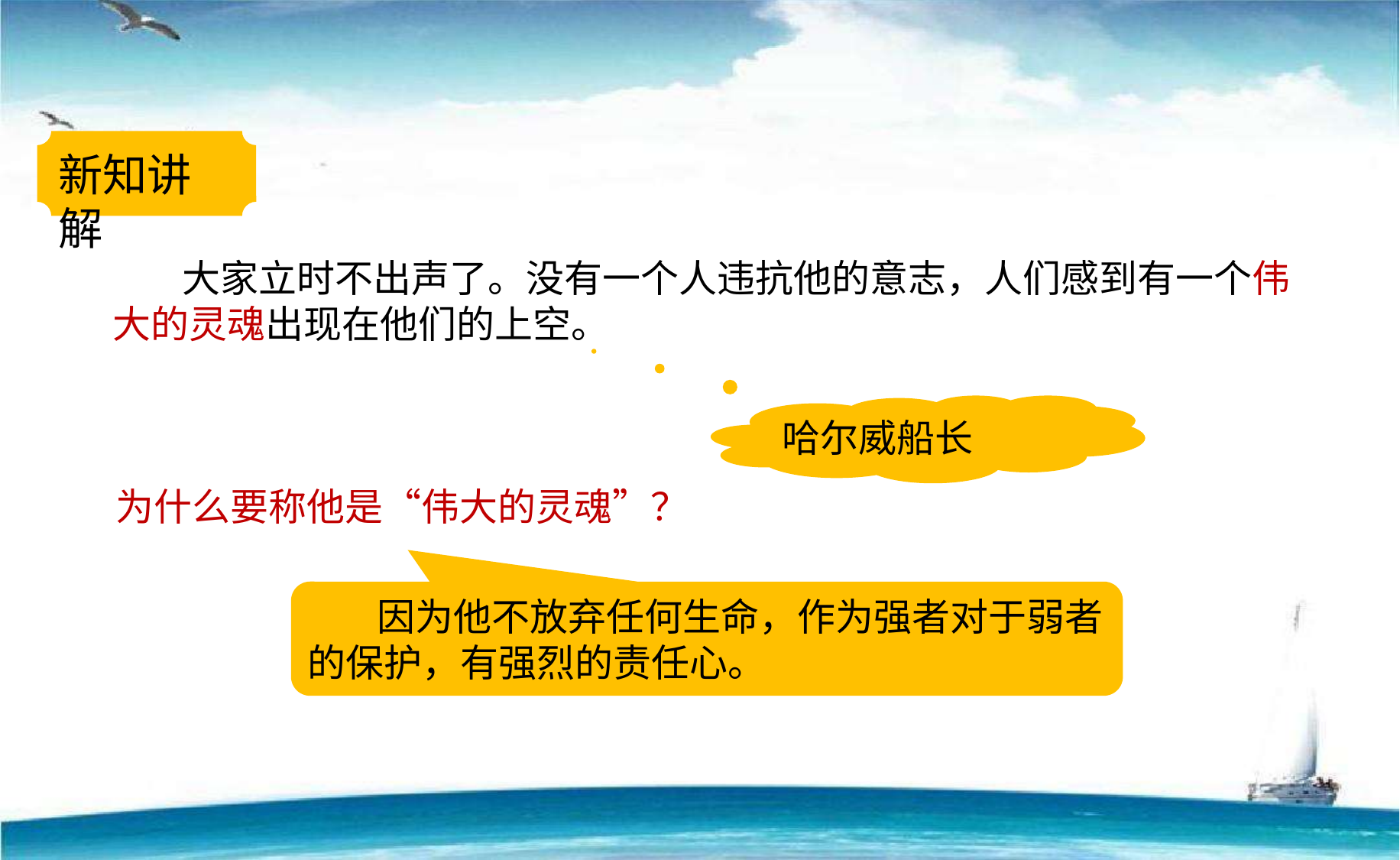

新知讲解
       大家立时不出声了。没有一个人违抗他的意志，人们感到有一个伟大的灵魂出现在他们的上空。
哈尔威船长
为什么要称他是“伟大的灵魂”？
       因为他不放弃任何生命，作为强者对于弱者的保护，有强烈的责任心。